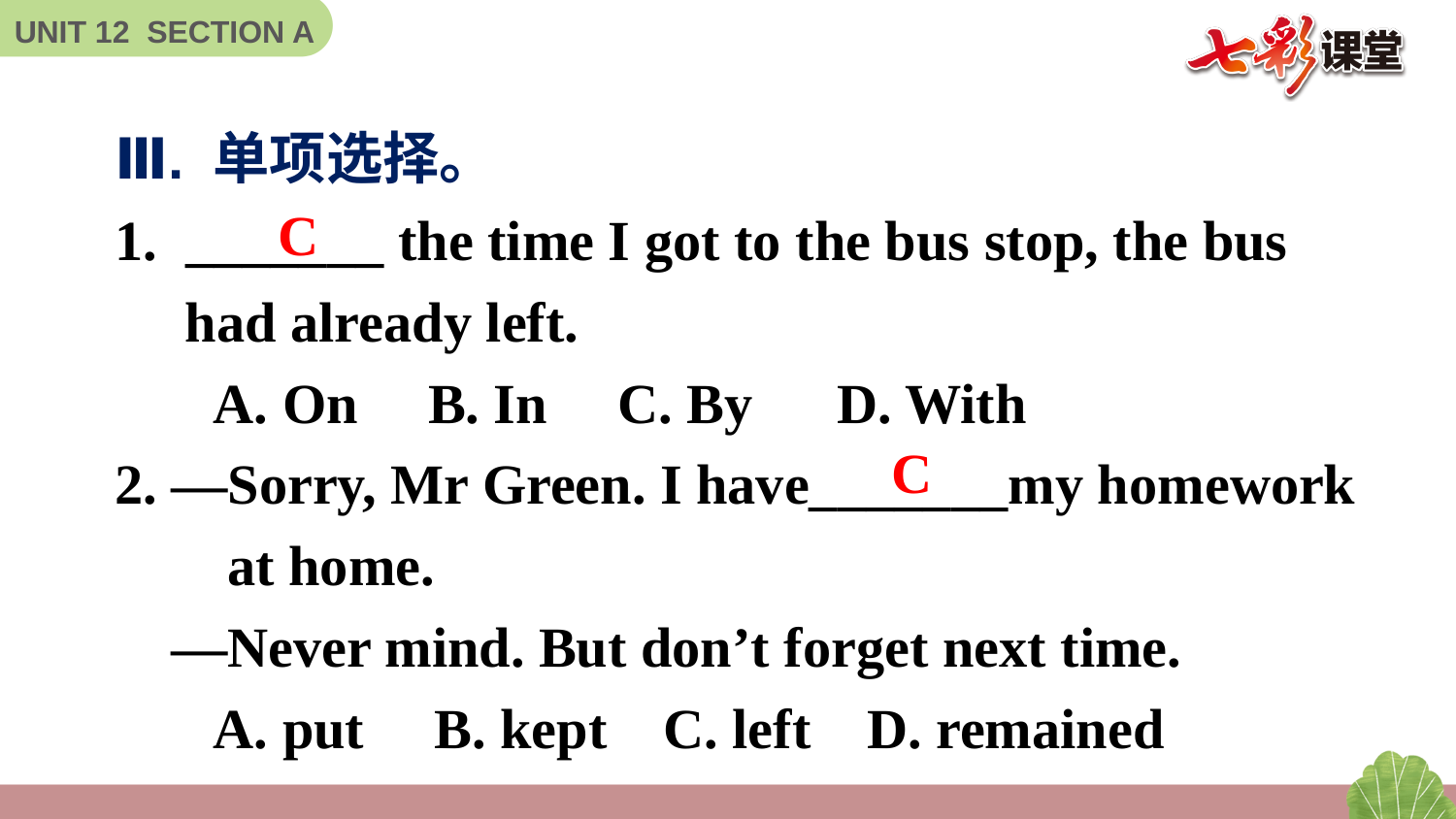

Ⅲ. 单项选择。
1.  _______ the time I got to the bus stop, the bus
     had already left.
       A. On     B. In     C. By      D. With
2. —Sorry, Mr Green. I have_______my homework
        at home.
    —Never mind. But don’t forget next time.
       A. put     B. kept    C. left    D. remained
C
C